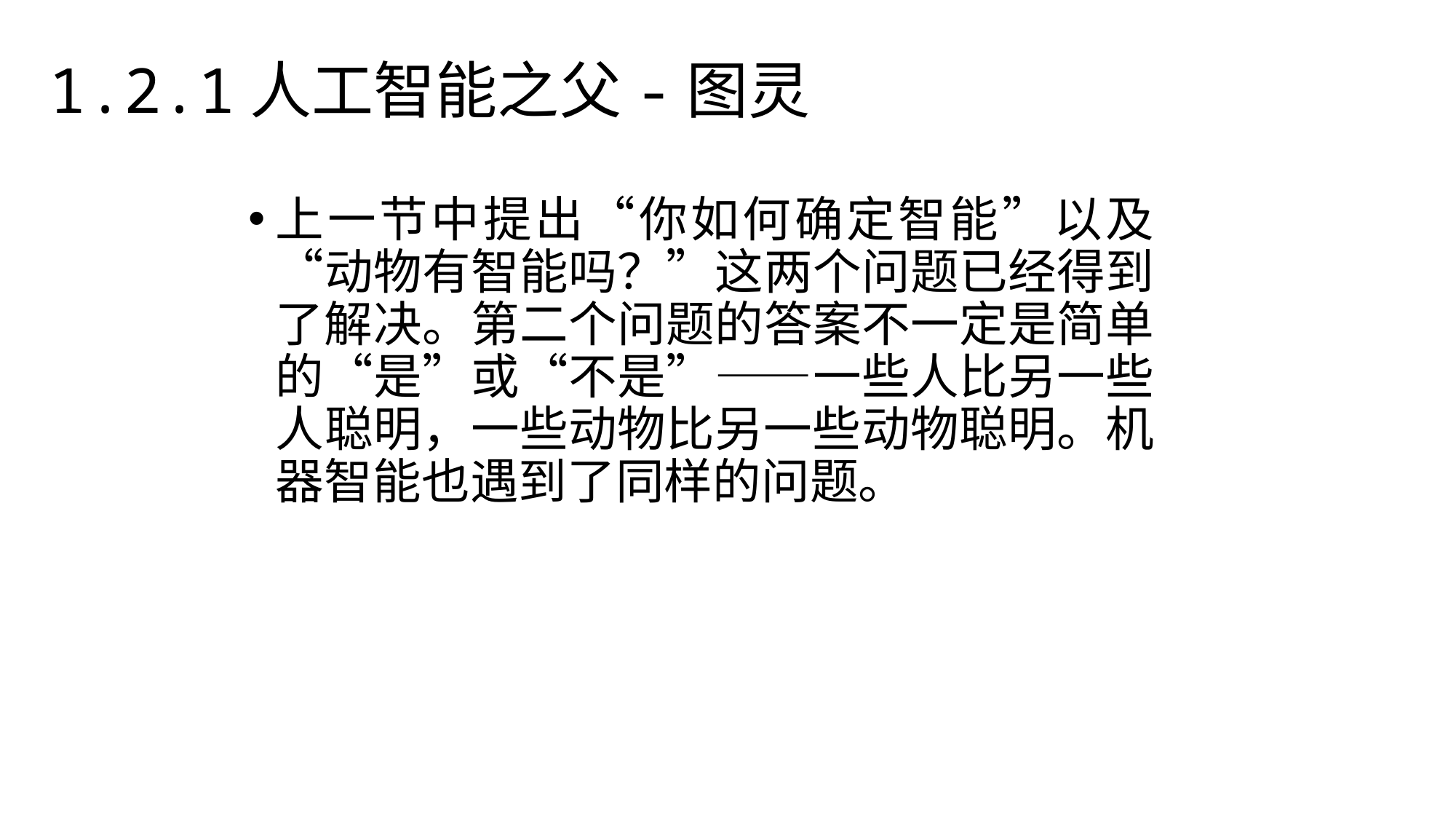

1.2.1人工智能之父-图灵
上一节中提出“你如何确定智能”以及“动物有智能吗？”这两个问题已经得到了解决。第二个问题的答案不一定是简单的“是”或“不是”——一些人比另一些人聪明，一些动物比另一些动物聪明。机器智能也遇到了同样的问题。